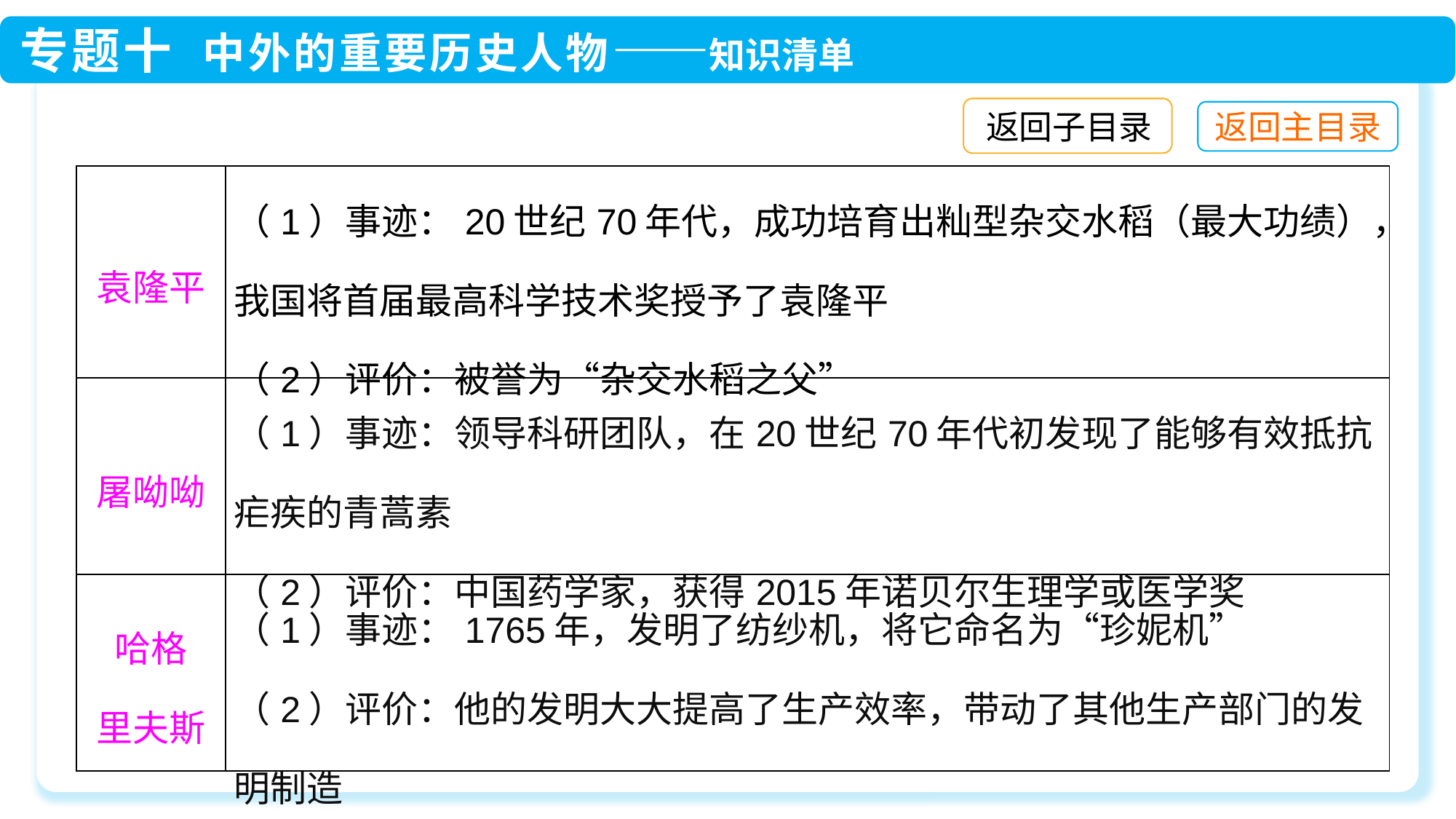

返回子目录
| 袁隆平 | （1）事迹：20世纪70年代，成功培育出籼型杂交水稻（最大功绩），我国将首届最高科学技术奖授予了袁隆平 （2）评价：被誉为“杂交水稻之父” |
| --- | --- |
| 屠呦呦 | （1）事迹：领导科研团队，在20世纪70年代初发现了能够有效抵抗疟疾的青蒿素 （2）评价：中国药学家，获得2015年诺贝尔生理学或医学奖 |
| 哈格 里夫斯 | （1）事迹：1765年，发明了纺纱机，将它命名为“珍妮机” （2）评价：他的发明大大提高了生产效率，带动了其他生产部门的发明制造 |